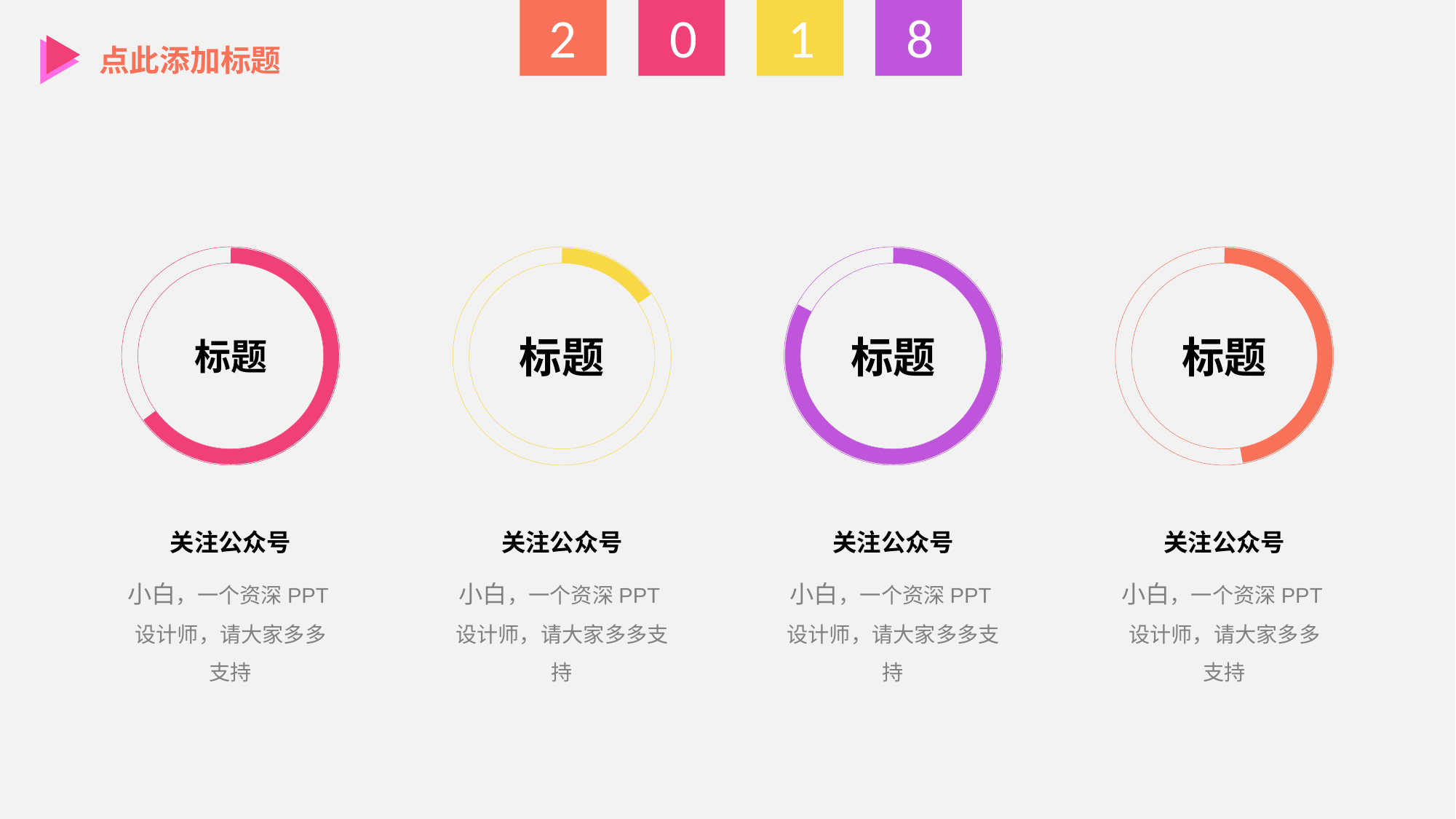

点此添加标题

标题
标题
标题
标题
关注公众号
小白，一个资深PPT设计师，请大家多多支持
关注公众号
小白，一个资深PPT设计师，请大家多多支持
关注公众号
小白，一个资深PPT设计师，请大家多多支持
关注公众号
小白，一个资深PPT设计师，请大家多多支持